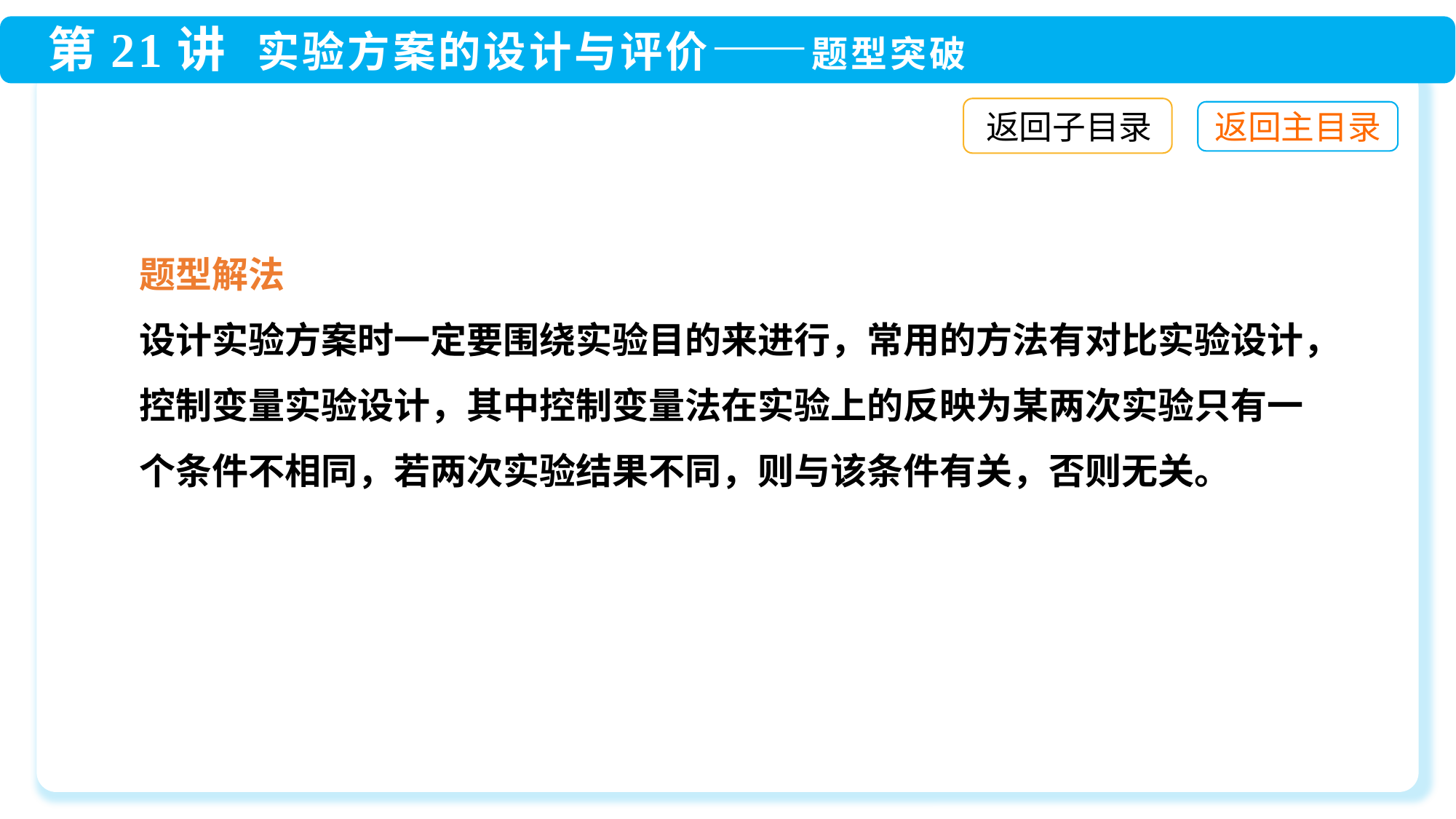

返回子目录
题型解法
设计实验方案时一定要围绕实验目的来进行，常用的方法有对比实验设计，控制变量实验设计，其中控制变量法在实验上的反映为某两次实验只有一个条件不相同，若两次实验结果不同，则与该条件有关，否则无关。